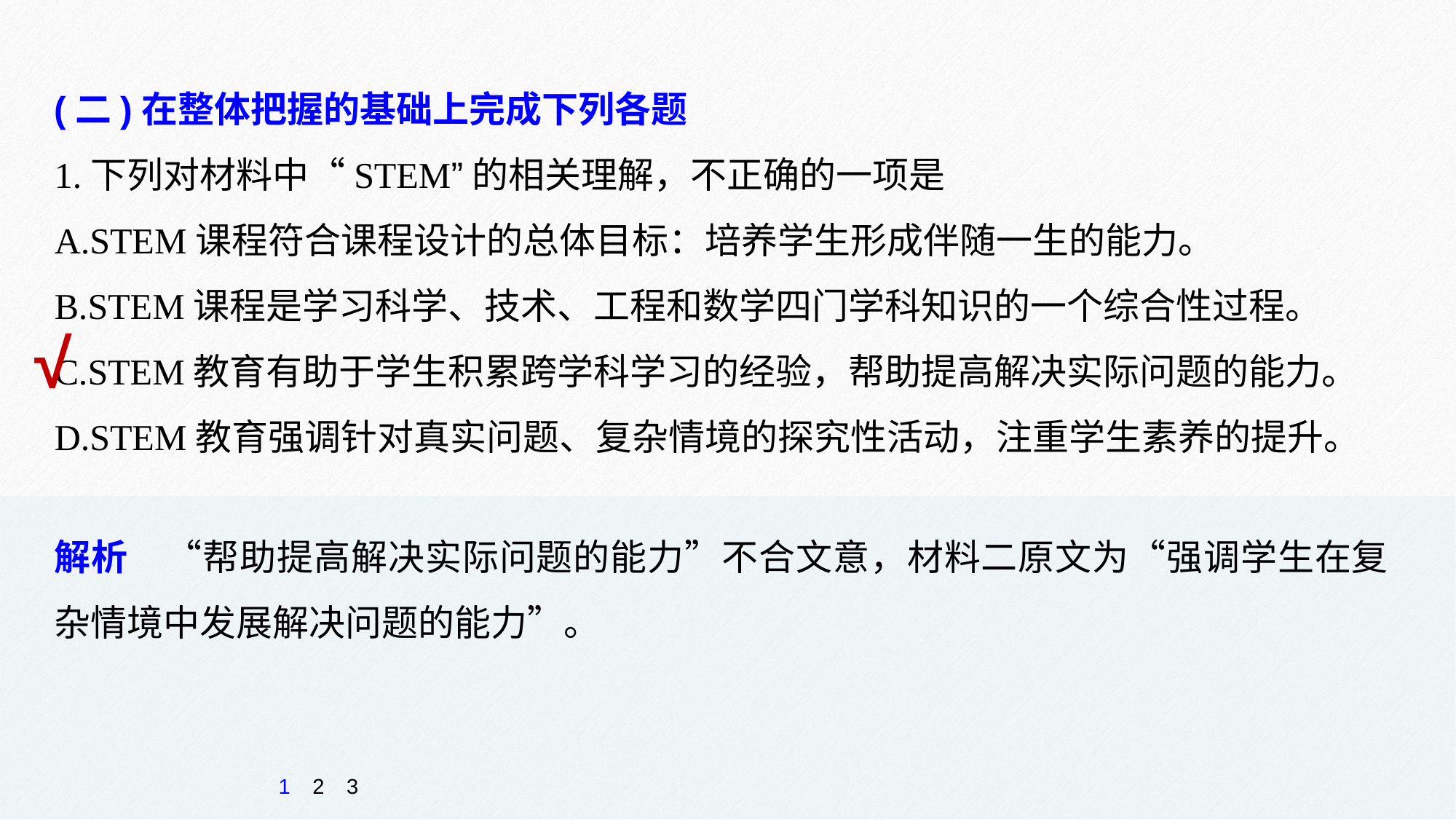

(二)在整体把握的基础上完成下列各题
1.下列对材料中“STEM”的相关理解，不正确的一项是
A.STEM课程符合课程设计的总体目标：培养学生形成伴随一生的能力。
B.STEM课程是学习科学、技术、工程和数学四门学科知识的一个综合性过程。
C.STEM教育有助于学生积累跨学科学习的经验，帮助提高解决实际问题的能力。
D.STEM教育强调针对真实问题、复杂情境的探究性活动，注重学生素养的提升。
√
解析　“帮助提高解决实际问题的能力”不合文意，材料二原文为“强调学生在复杂情境中发展解决问题的能力”。
1
2
3